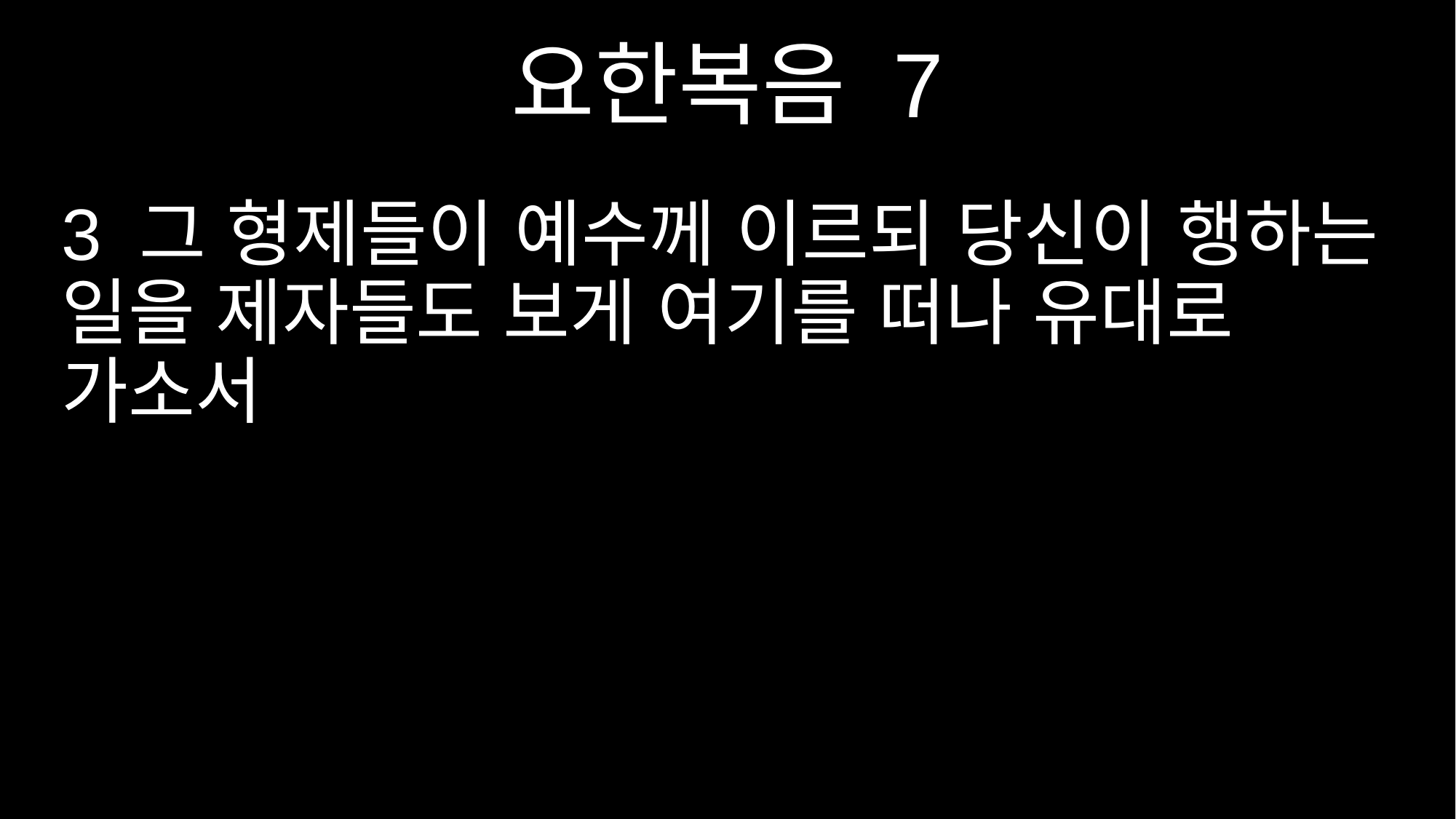

요한복음 7
3 그 형제들이 예수께 이르되 당신이 행하는 일을 제자들도 보게 여기를 떠나 유대로 가소서